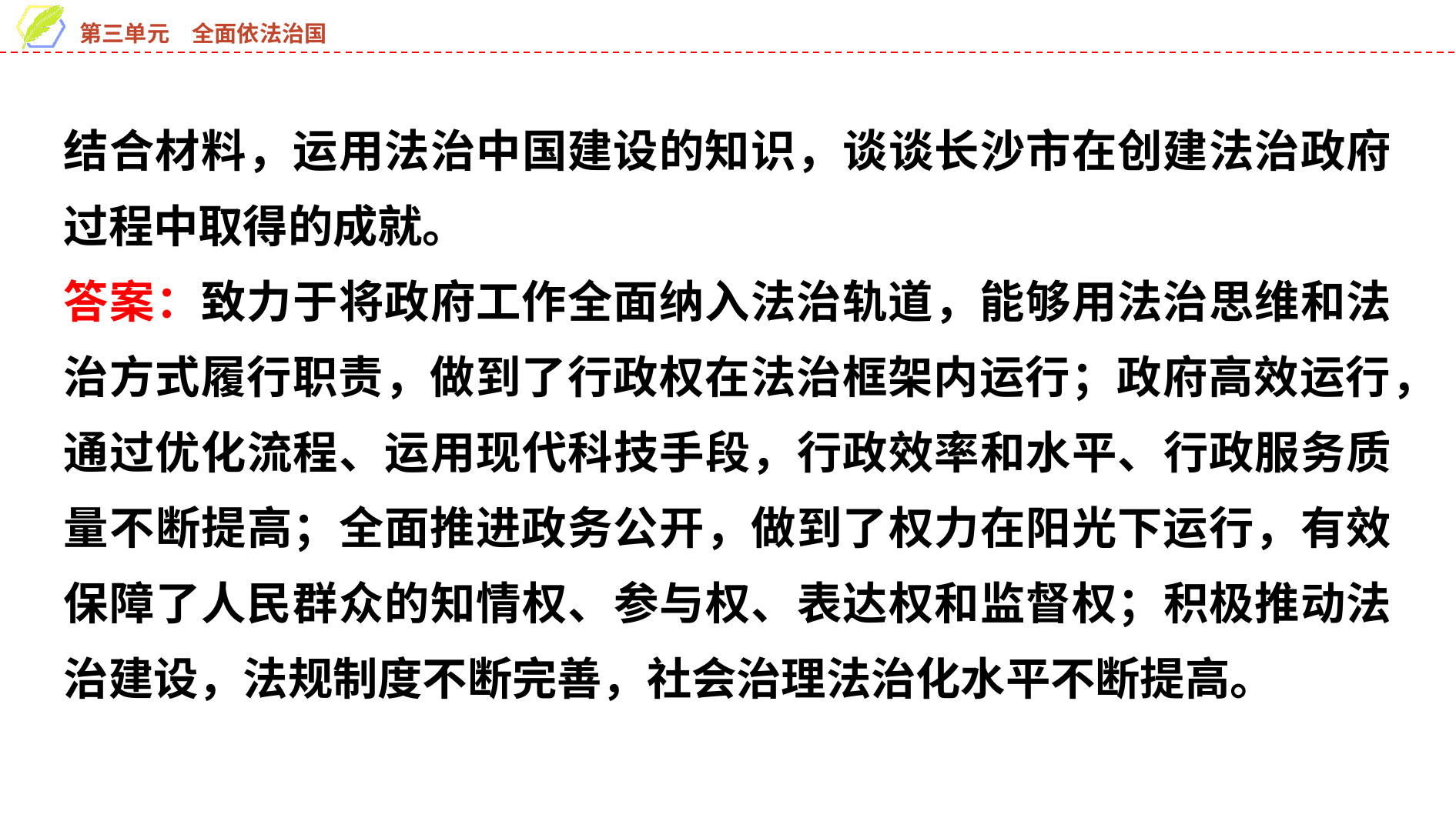

结合材料，运用法治中国建设的知识，谈谈长沙市在创建法治政府过程中取得的成就。
答案：致力于将政府工作全面纳入法治轨道，能够用法治思维和法治方式履行职责，做到了行政权在法治框架内运行；政府高效运行，通过优化流程、运用现代科技手段，行政效率和水平、行政服务质量不断提高；全面推进政务公开，做到了权力在阳光下运行，有效保障了人民群众的知情权、参与权、表达权和监督权；积极推动法治建设，法规制度不断完善，社会治理法治化水平不断提高。